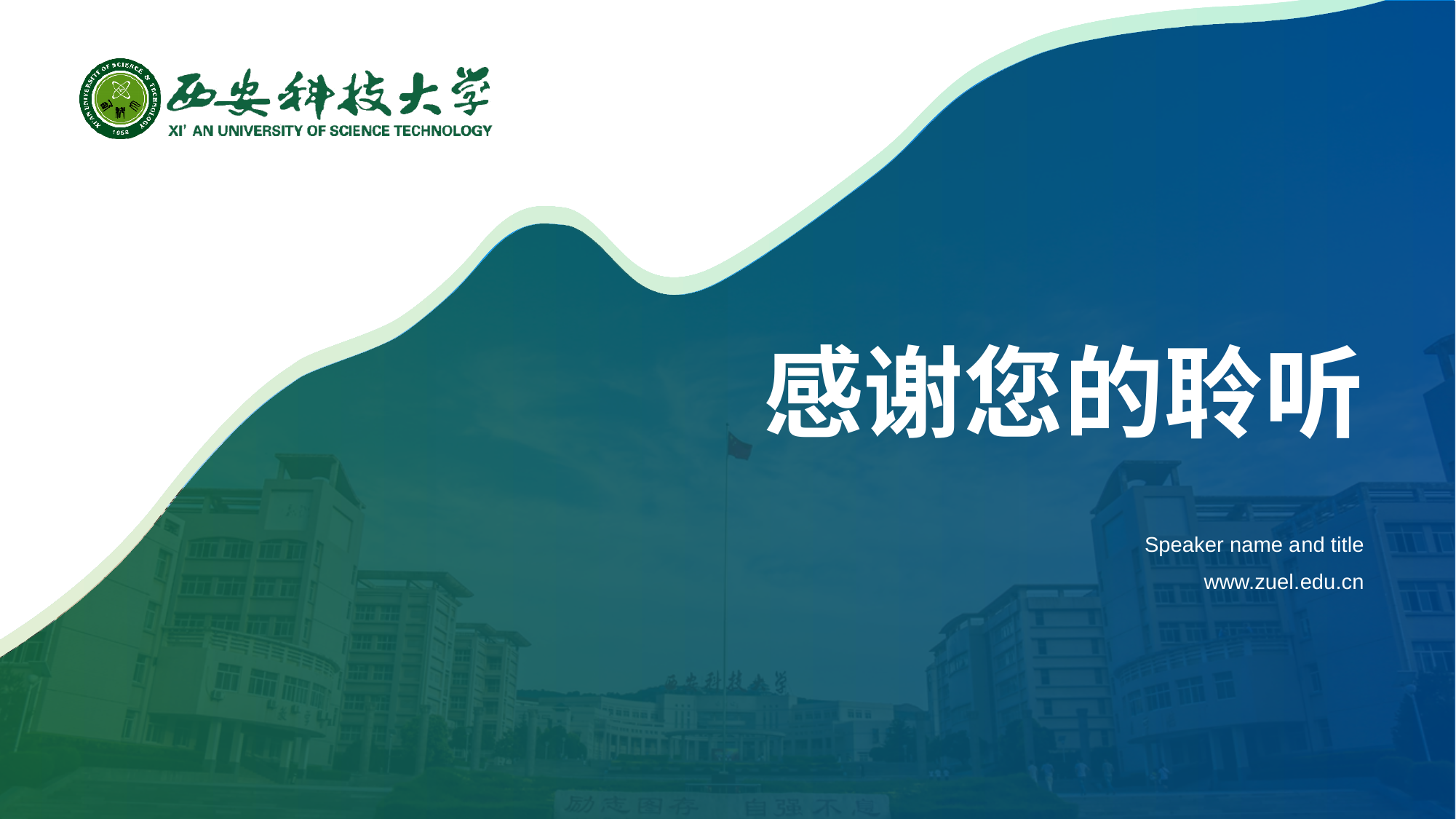

# 感谢您 的聆听
Speaker name a nd title
www.zuel. edu.cn